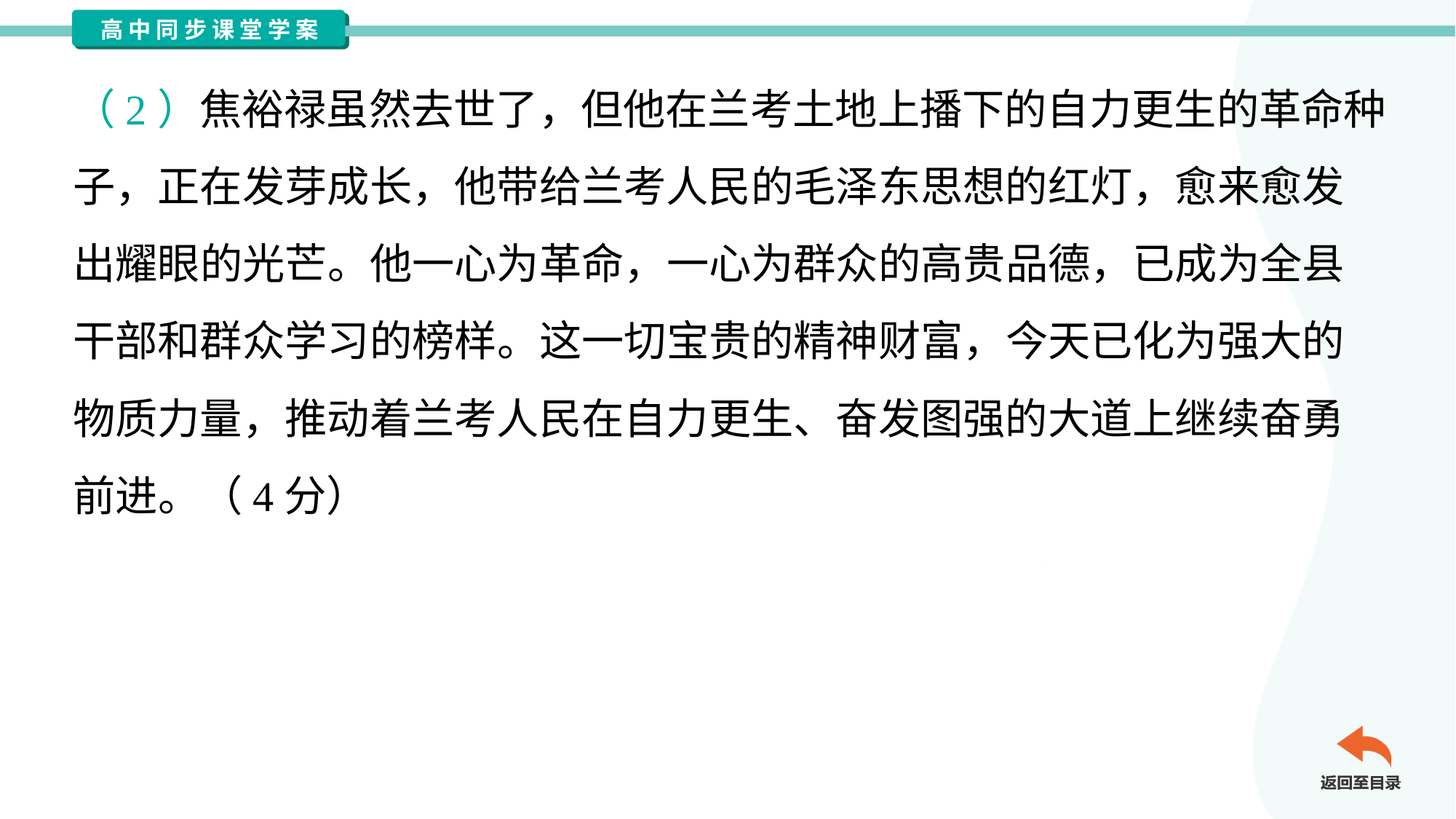

（2）焦裕禄虽然去世了，但他在兰考土地上播下的自力更生的革命种
子，正在发芽成长，他带给兰考人民的毛泽东思想的红灯，愈来愈发
出耀眼的光芒。他一心为革命，一心为群众的高贵品德，已成为全县
干部和群众学习的榜样。这一切宝贵的精神财富，今天已化为强大的
物质力量，推动着兰考人民在自力更生、奋发图强的大道上继续奋勇
前进。（4分）